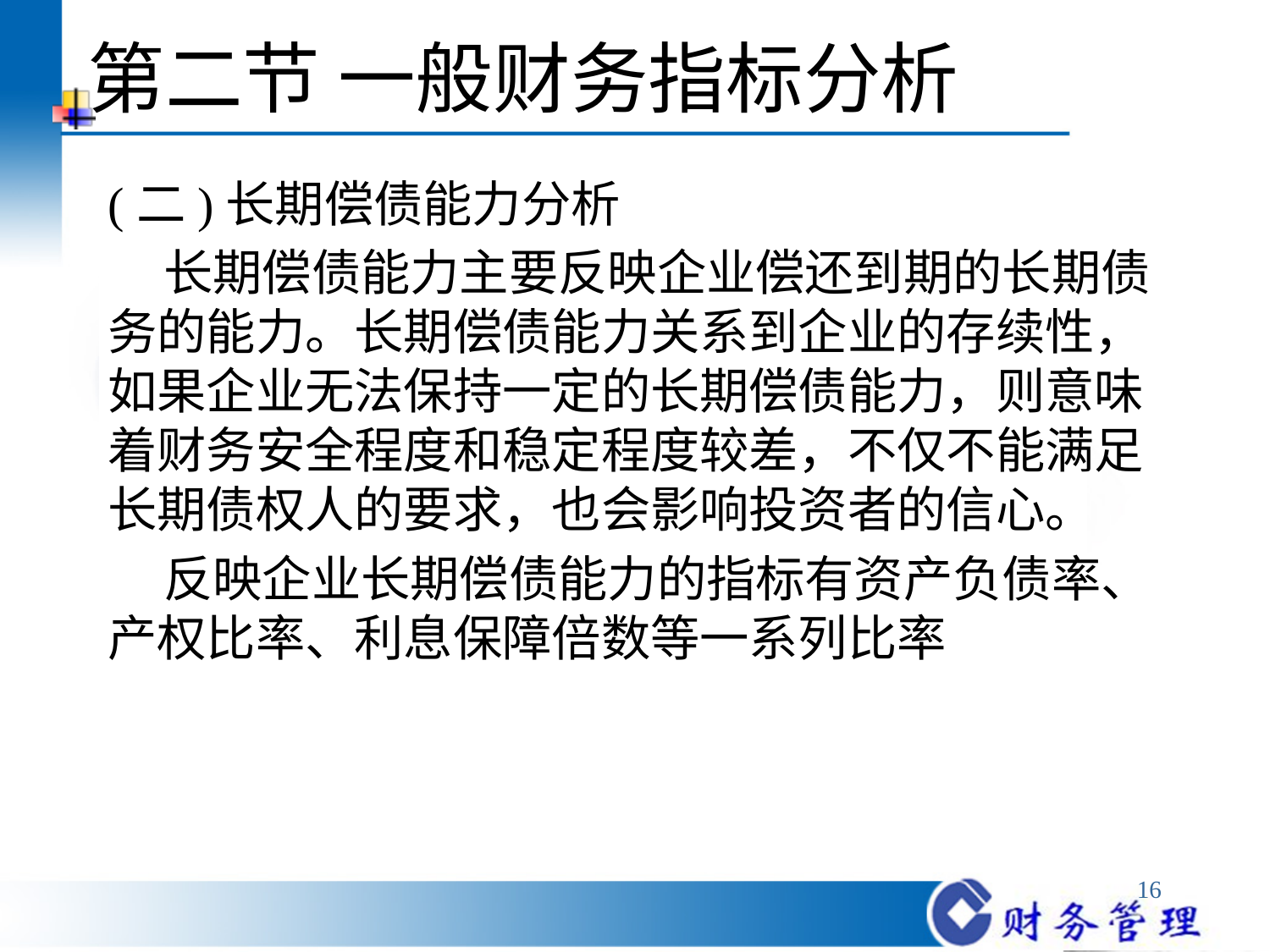

# 第二节 一般财务指标分析
(二)长期偿债能力分析
    长期偿债能力主要反映企业偿还到期的长期债务的能力。长期偿债能力关系到企业的存续性，如果企业无法保持一定的长期偿债能力，则意味着财务安全程度和稳定程度较差，不仅不能满足长期债权人的要求，也会影响投资者的信心。
    反映企业长期偿债能力的指标有资产负债率、产权比率、利息保障倍数等一系列比率
16